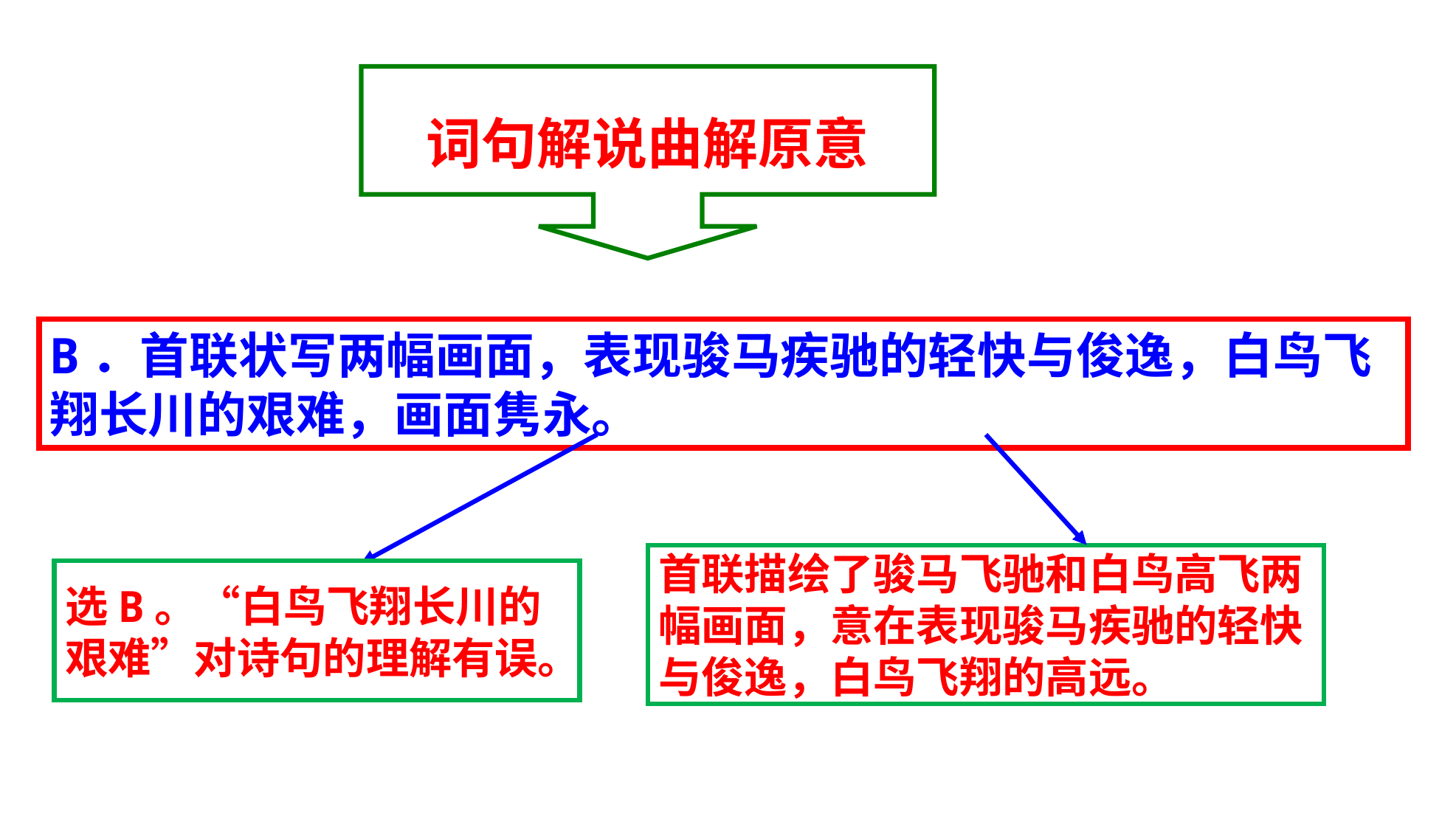

词句解说曲解原意
B．首联状写两幅画面，表现骏马疾驰的轻快与俊逸，白鸟飞翔长川的艰难，画面隽永。

首联描绘了骏马飞驰和白鸟高飞两
幅画面，意在表现骏马疾驰的轻快
与俊逸，白鸟飞翔的高远。
选B。“白鸟飞翔长川的
艰难”对诗句的理解有误。